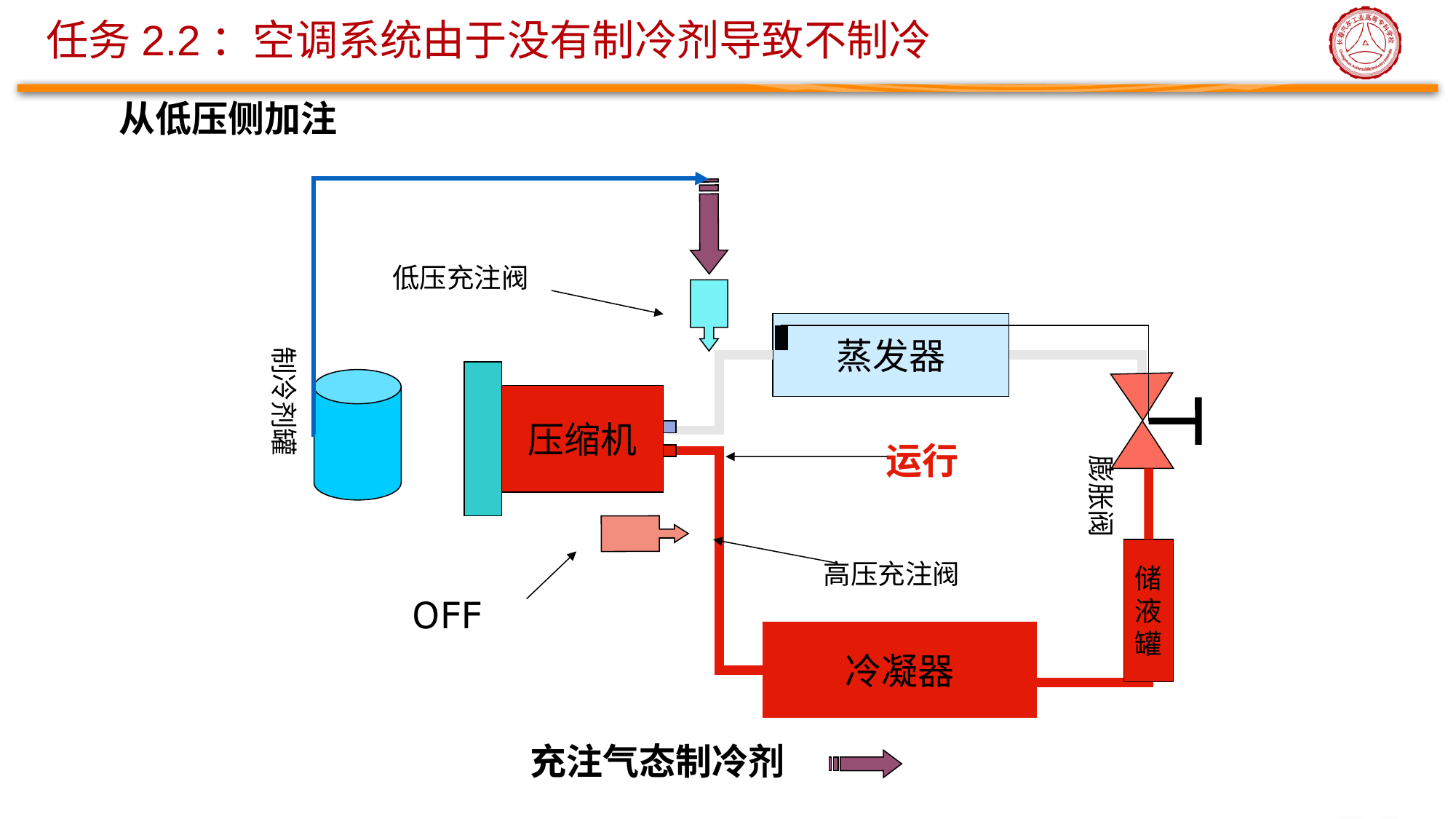

# 任务2.2：空调系统由于没有制冷剂导致不制冷
从低压侧加注

低压充注阀

蒸发器

制冷剂罐

压缩机

运行

膨胀阀

储液罐

高压充注阀
OFF
冷凝器
充注气态制冷剂